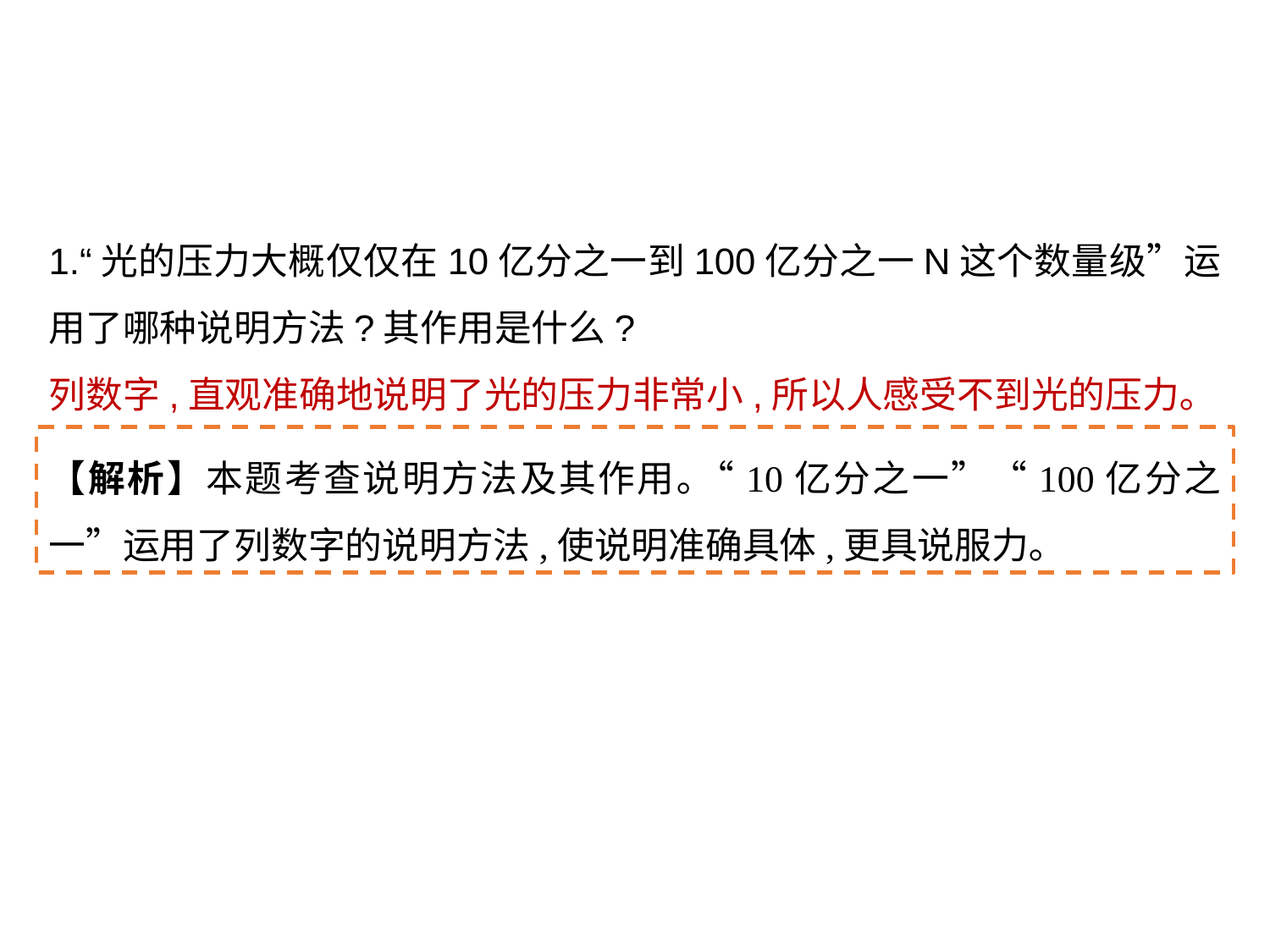

1.“光的压力大概仅仅在10亿分之一到100亿分之一N这个数量级”运用了哪种说明方法?其作用是什么?
列数字,直观准确地说明了光的压力非常小,所以人感受不到光的压力｡
【解析】本题考查说明方法及其作用｡“10亿分之一”“100亿分之一”运用了列数字的说明方法,使说明准确具体,更具说服力｡